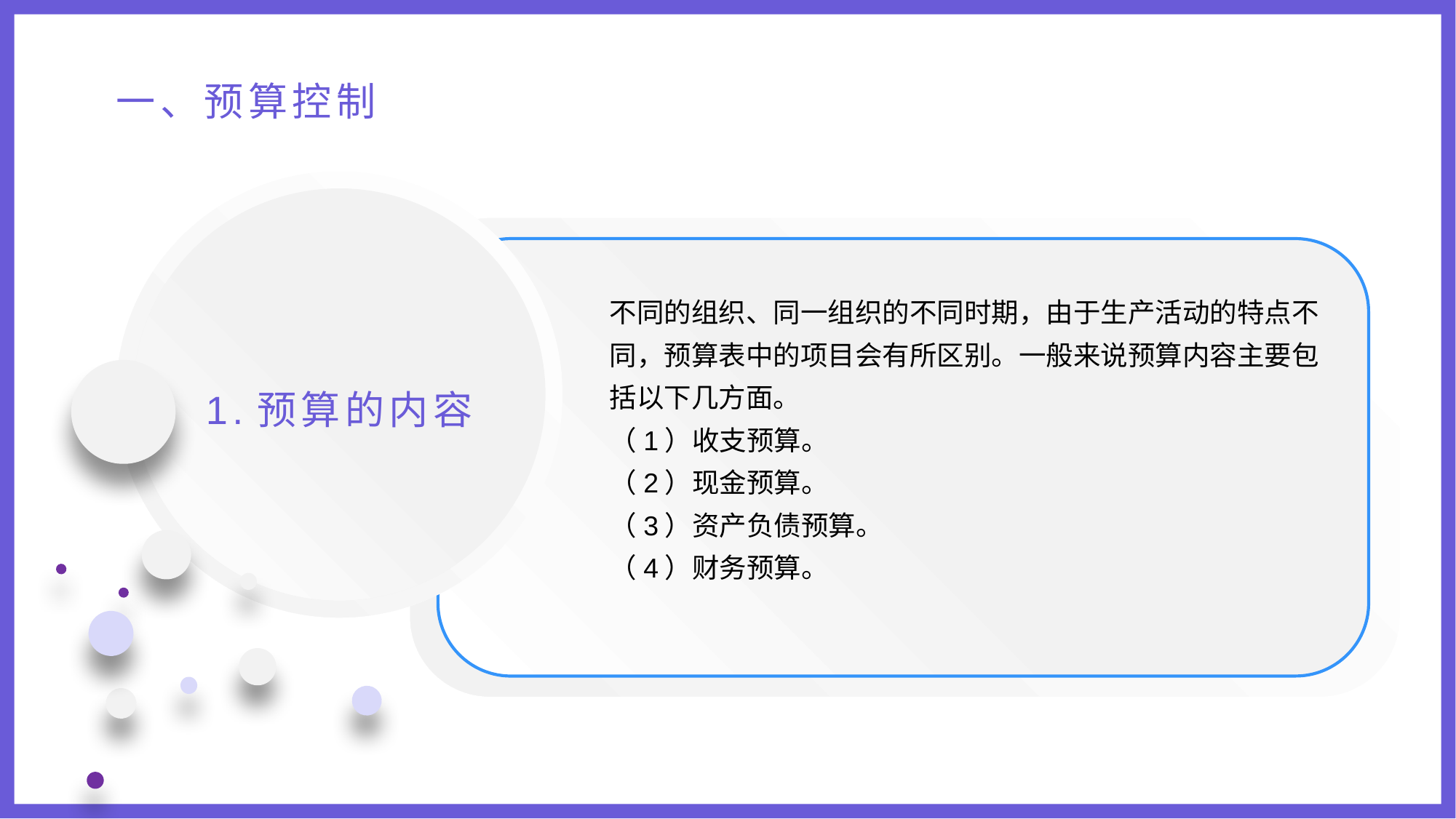

一、预算控制

不同的组织、同一组织的不同时期，由于生产活动的特点不同，预算表中的项目会有所区别。一般来说预算内容主要包括以下几方面。
（1）收支预算。
（2）现金预算。
（3）资产负债预算。
（4）财务预算。

1.预算的内容